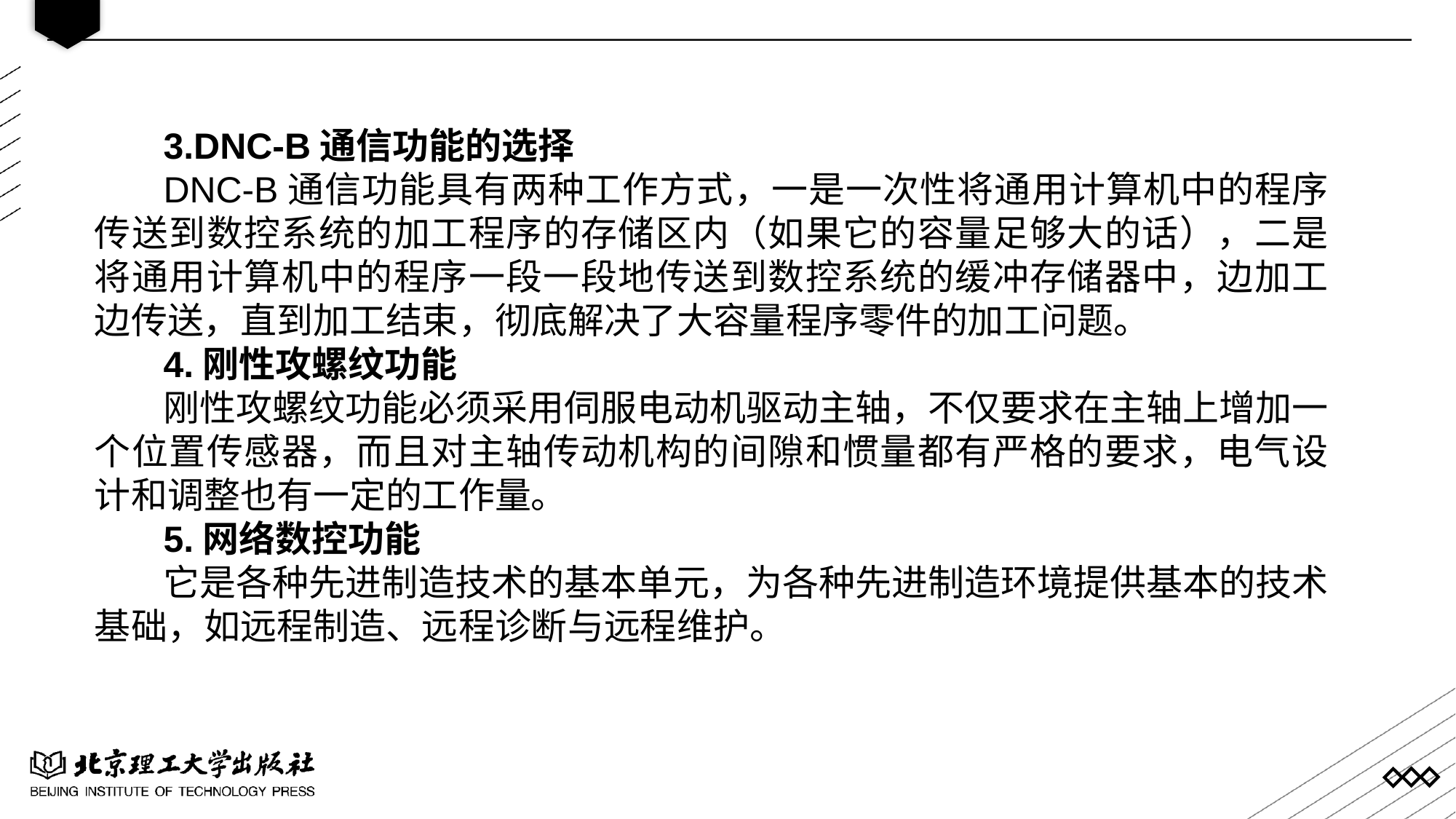

3.DNC-B通信功能的选择
DNC-B通信功能具有两种工作方式，一是一次性将通用计算机中的程序传送到数控系统的加工程序的存储区内（如果它的容量足够大的话），二是将通用计算机中的程序一段一段地传送到数控系统的缓冲存储器中，边加工边传送，直到加工结束，彻底解决了大容量程序零件的加工问题。
4.刚性攻螺纹功能
刚性攻螺纹功能必须采用伺服电动机驱动主轴，不仅要求在主轴上增加一个位置传感器，而且对主轴传动机构的间隙和惯量都有严格的要求，电气设计和调整也有一定的工作量。
5.网络数控功能
它是各种先进制造技术的基本单元，为各种先进制造环境提供基本的技术基础，如远程制造、远程诊断与远程维护。